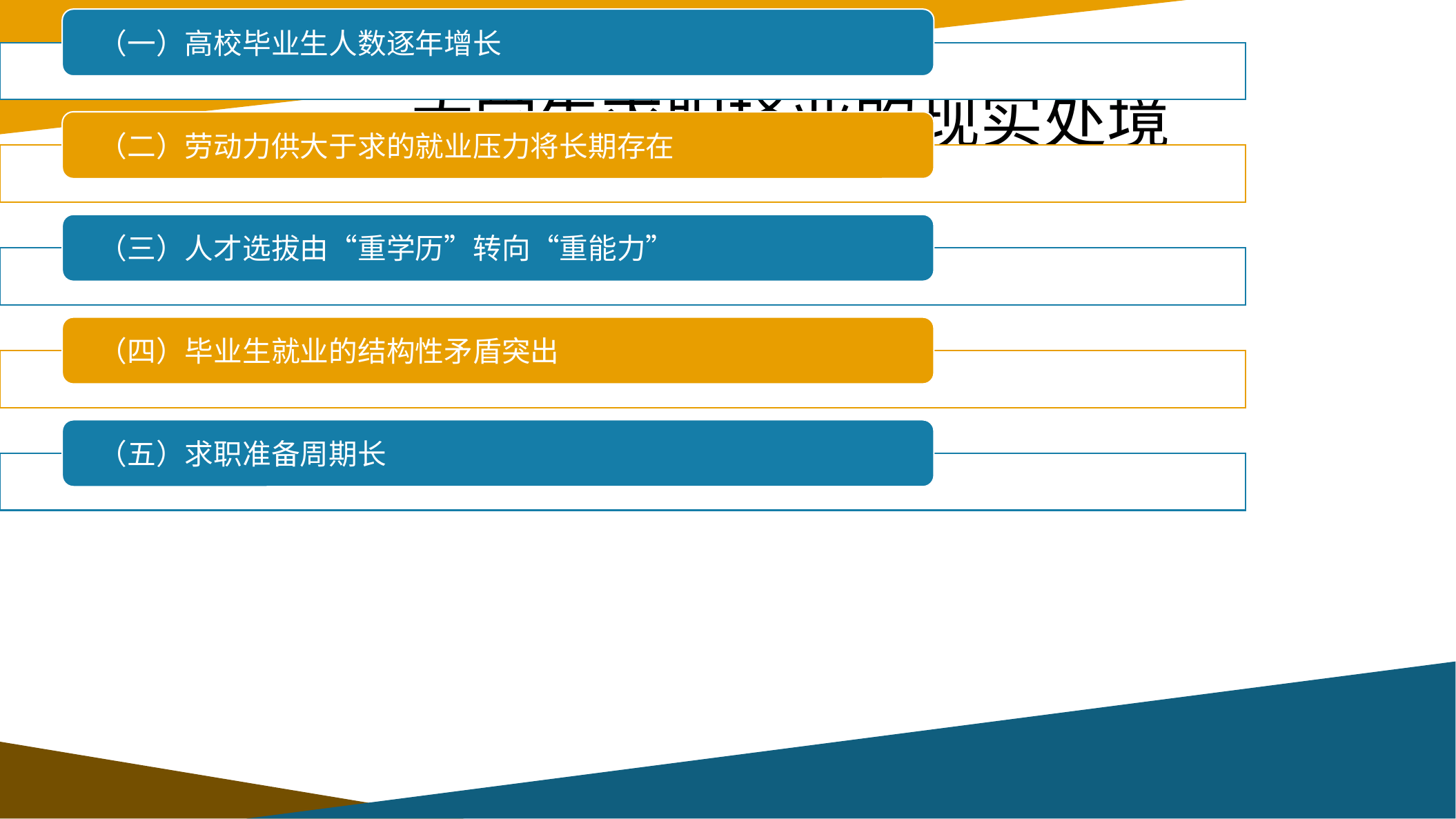

# 一、大学生求职择业的现实处境

（一）高校毕业生人数逐年增长

（二）劳动力供大于求的就业压力将长期存在

（三）人才选拔由“重学历”转向“重能力”

（四）毕业生就业的结构性矛盾突出

（五）求职准备周期长